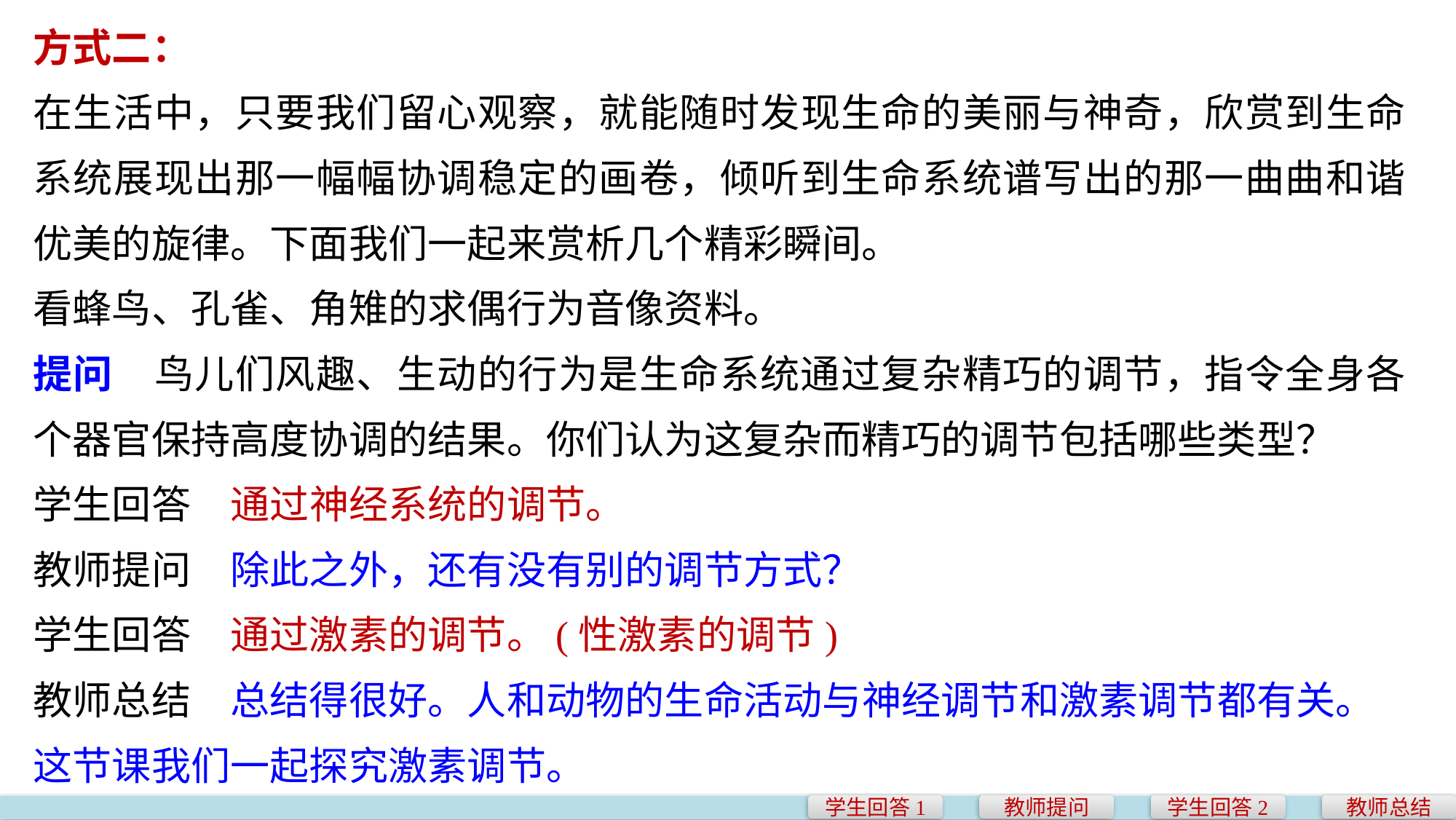

方式二：
在生活中，只要我们留心观察，就能随时发现生命的美丽与神奇，欣赏到生命系统展现出那一幅幅协调稳定的画卷，倾听到生命系统谱写出的那一曲曲和谐优美的旋律。下面我们一起来赏析几个精彩瞬间。
看蜂鸟、孔雀、角雉的求偶行为音像资料。
提问　鸟儿们风趣、生动的行为是生命系统通过复杂精巧的调节，指令全身各个器官保持高度协调的结果。你们认为这复杂而精巧的调节包括哪些类型？
学生回答　通过神经系统的调节。
教师提问　除此之外，还有没有别的调节方式？
学生回答　通过激素的调节。(性激素的调节)
教师总结　总结得很好。人和动物的生命活动与神经调节和激素调节都有关。这节课我们一起探究激素调节。
学生回答1
教师提问
学生回答2
教师总结